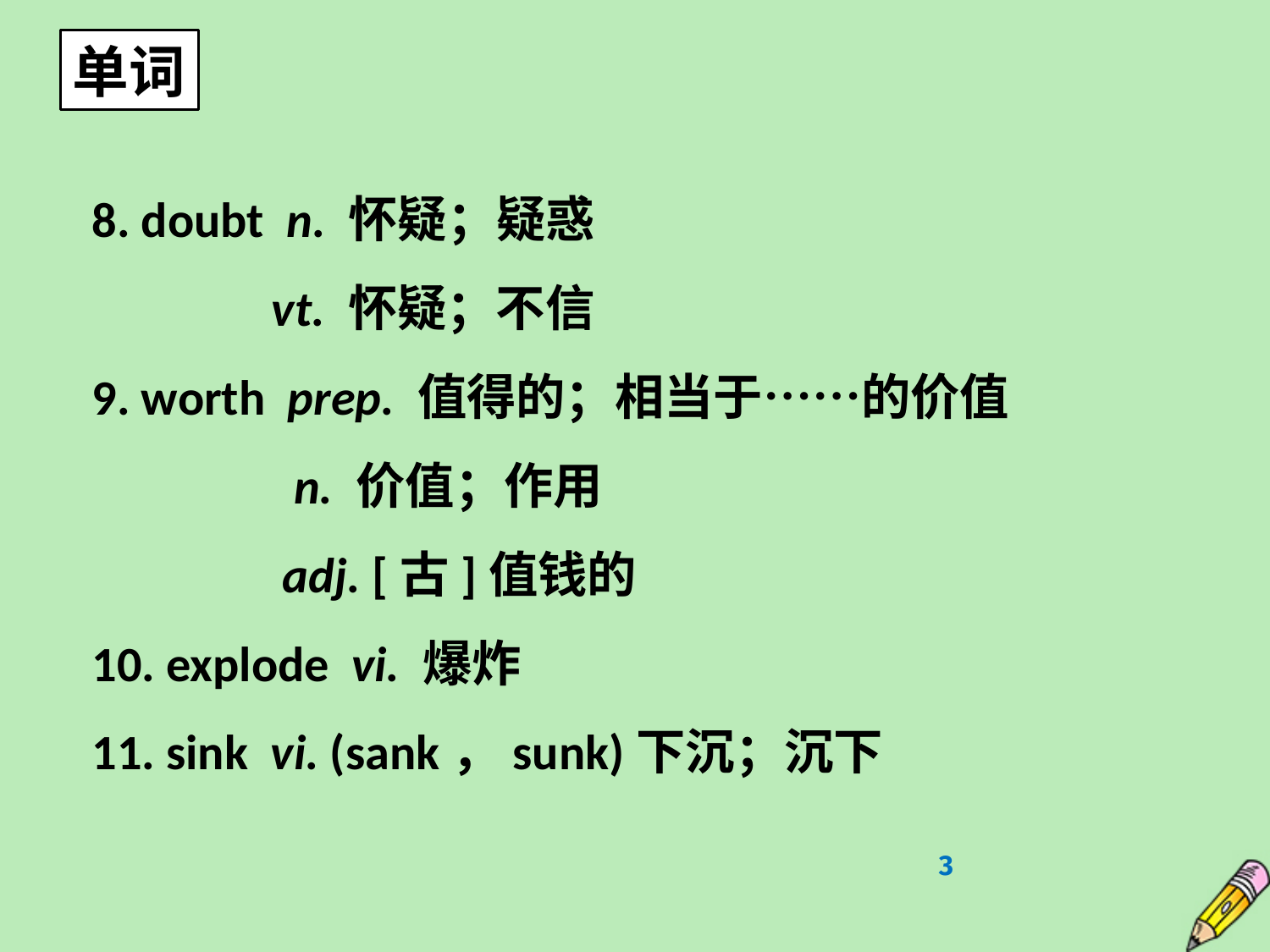

单词
8. doubt  n. 怀疑；疑惑
                vt. 怀疑；不信
9. worth  prep. 值得的；相当于……的价值
                  n. 价值；作用
                 adj. [古]值钱的
10. explode  vi. 爆炸
11. sink  vi. (sank，sunk)下沉；沉下
3